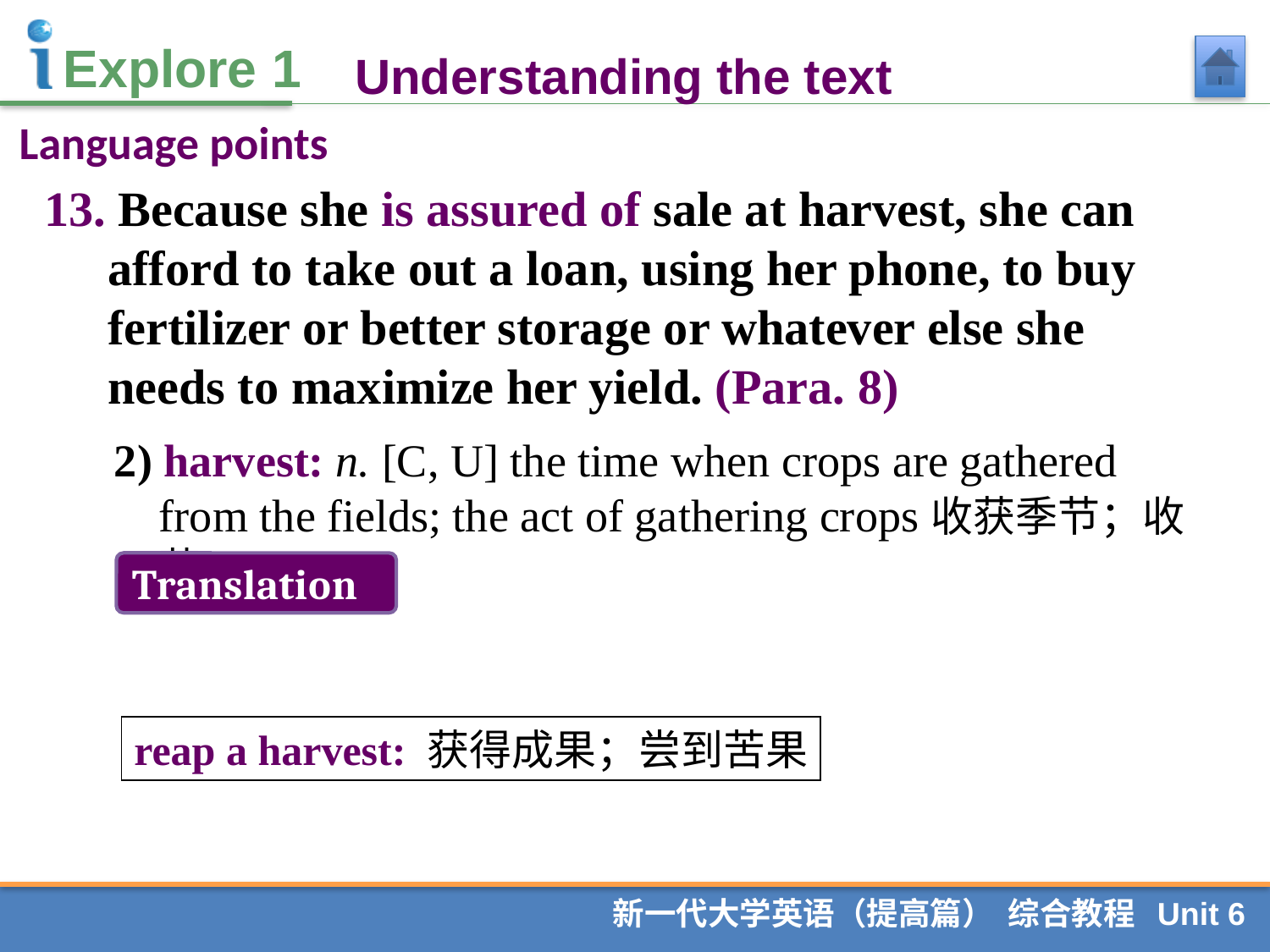

Understanding the text
Language points
13. Because she is assured of sale at harvest, she can afford to take out a loan, using her phone, to buy fertilizer or better storage or whatever else she needs to maximize her yield. (Para. 8)
2) harvest: n. [C, U] the time when crops are gathered from the fields; the act of gathering crops收获季节；收获
Translation
reap a harvest: 获得成果；尝到苦果